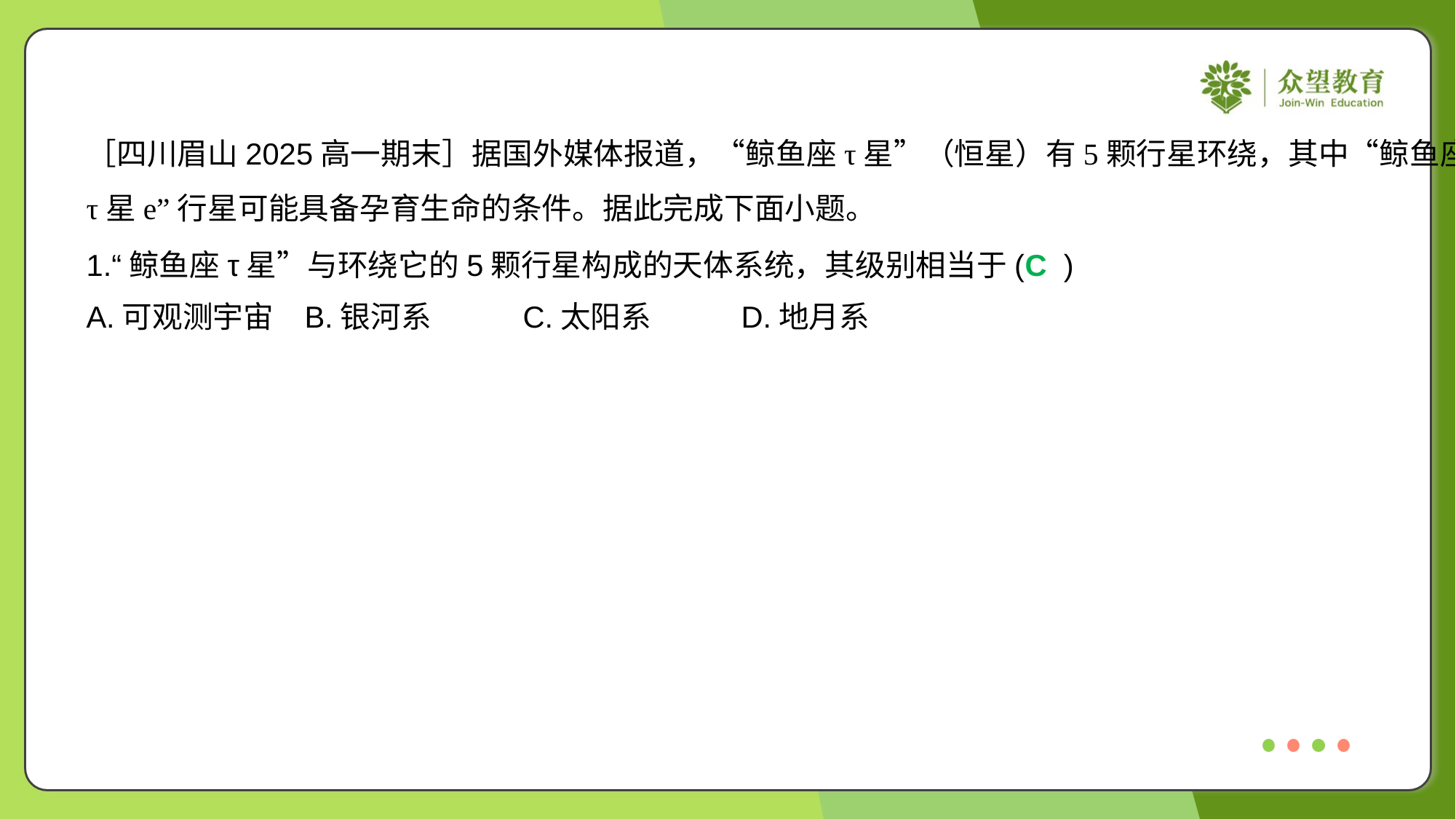

［四川眉山2025高一期末］据国外媒体报道，“鲸鱼座τ星”（恒星）有5颗行星环绕，其中“鲸鱼座
τ星e”行星可能具备孕育生命的条件。据此完成下面小题。
1.“鲸鱼座τ星”与环绕它的5颗行星构成的天体系统，其级别相当于(     )
C
A.可观测宇宙	B.银河系	C.太阳系	D.地月系